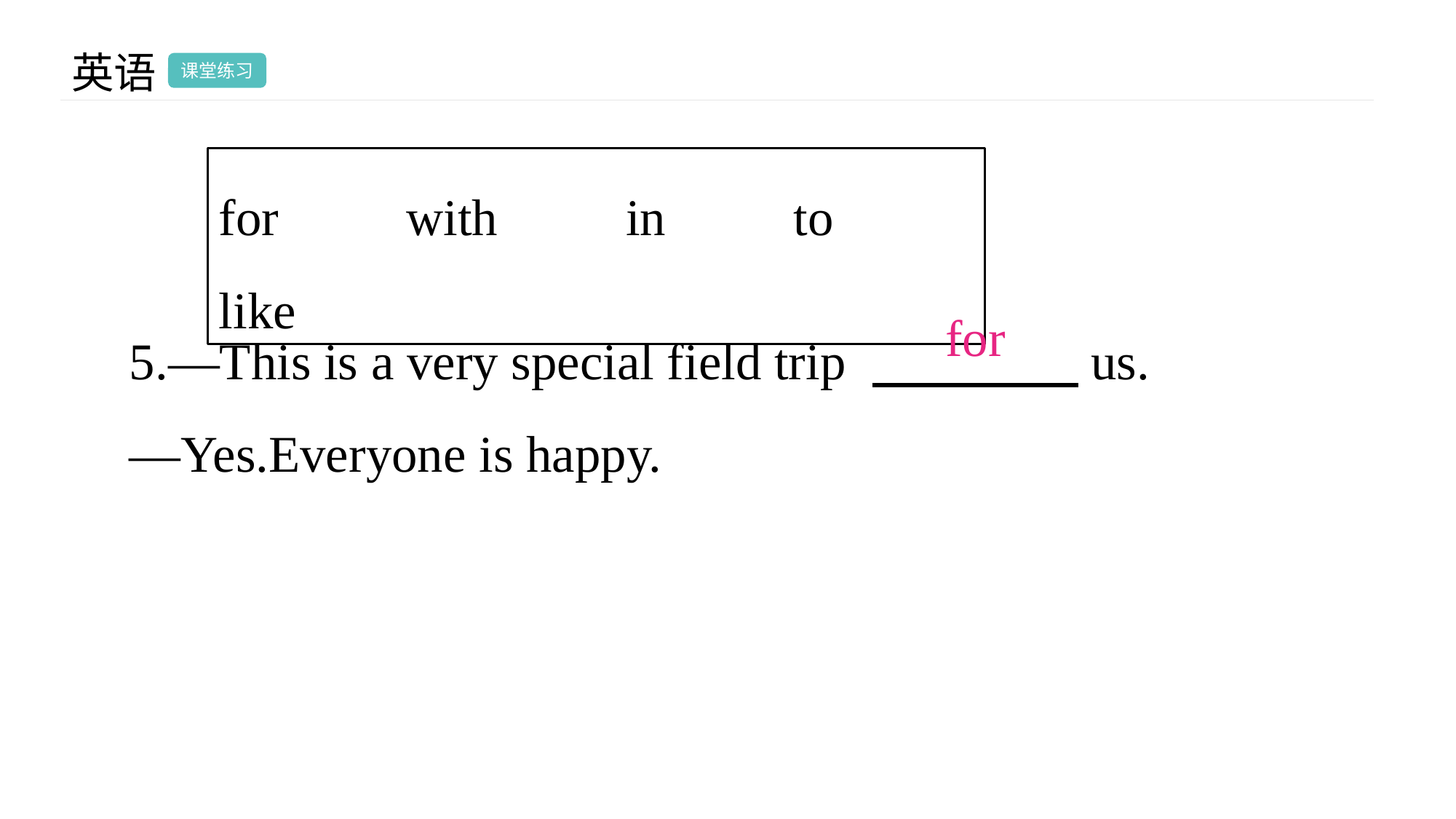

英语
课堂练习
for　　with　　in　　to　　like
5.—This is a very special field trip 　         　us.
—Yes.Everyone is happy.
for